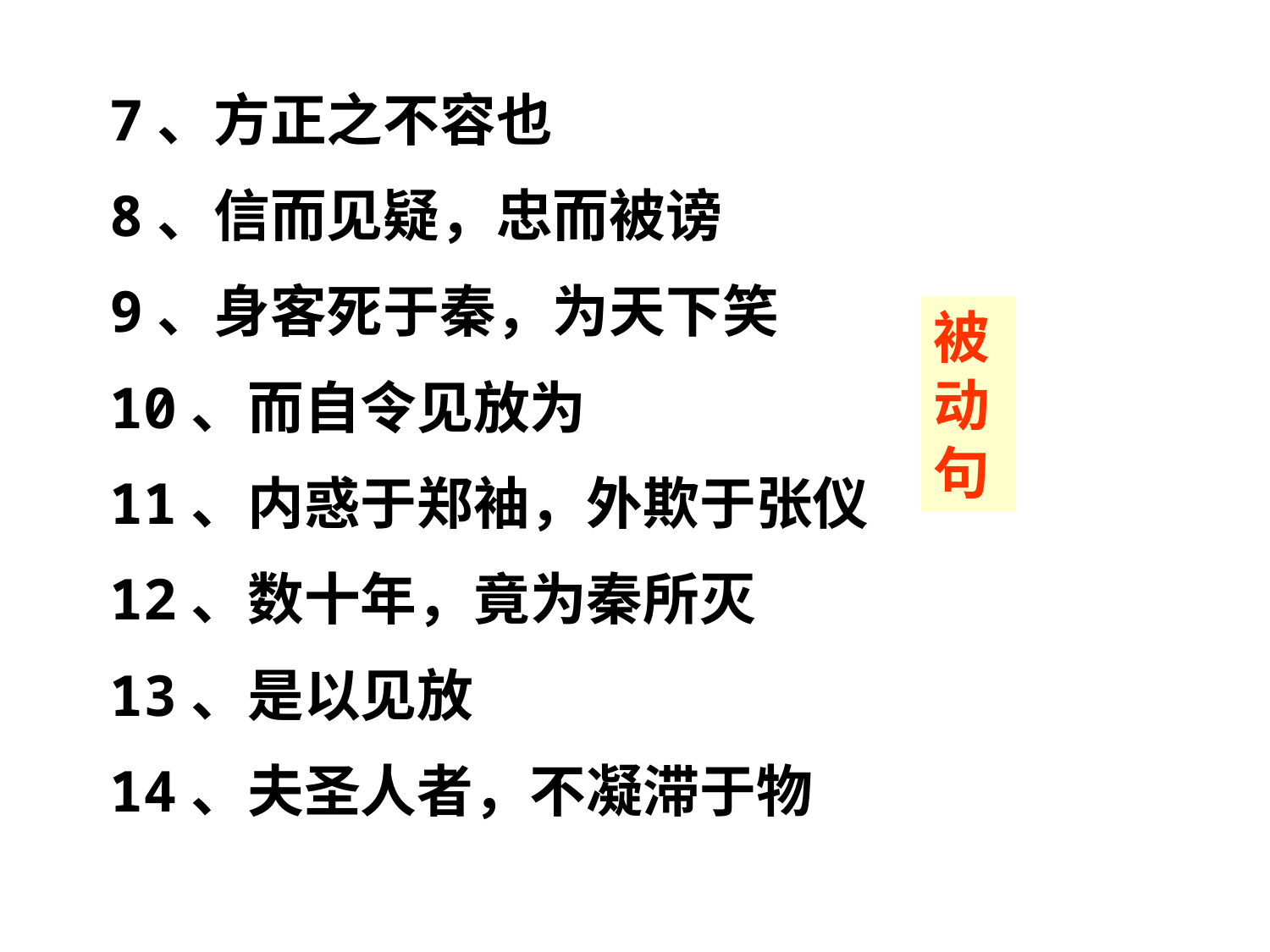

7、方正之不容也
8、信而见疑，忠而被谤
9、身客死于秦，为天下笑
10、而自令见放为
11、内惑于郑袖，外欺于张仪
12、数十年，竟为秦所灭
13、是以见放
14、夫圣人者，不凝滞于物
被动句